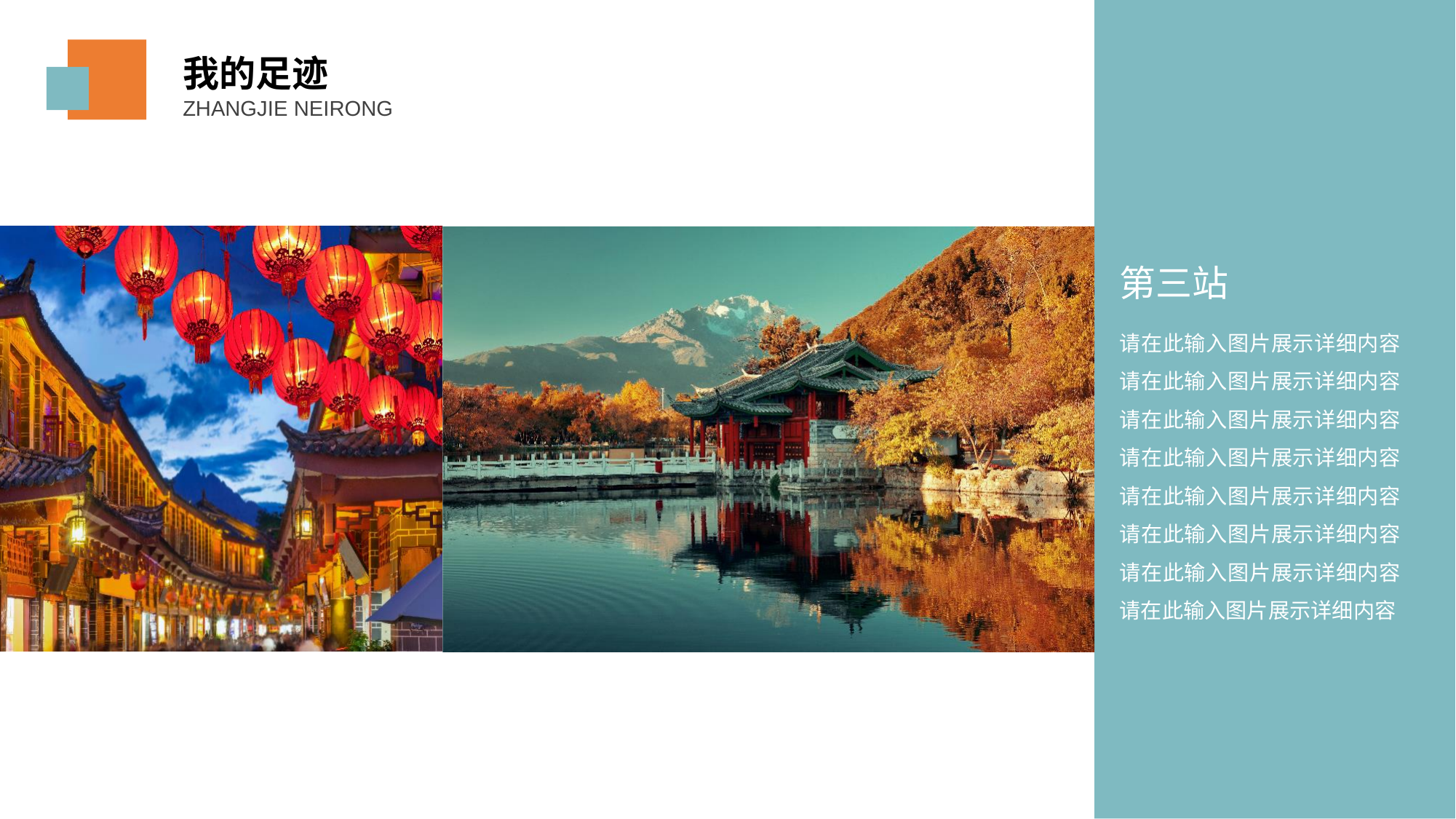

我的足迹
ZHANGJIE NEIRONG

第三站
请在此输入图片展示详细内容请在此输入图片展示详细内容请在此输入图片展示详细内容请在此输入图片展示详细内容请在此输入图片展示详细内容请在此输入图片展示详细内容请在此输入图片展示详细内容请在此输入图片展示详细内容